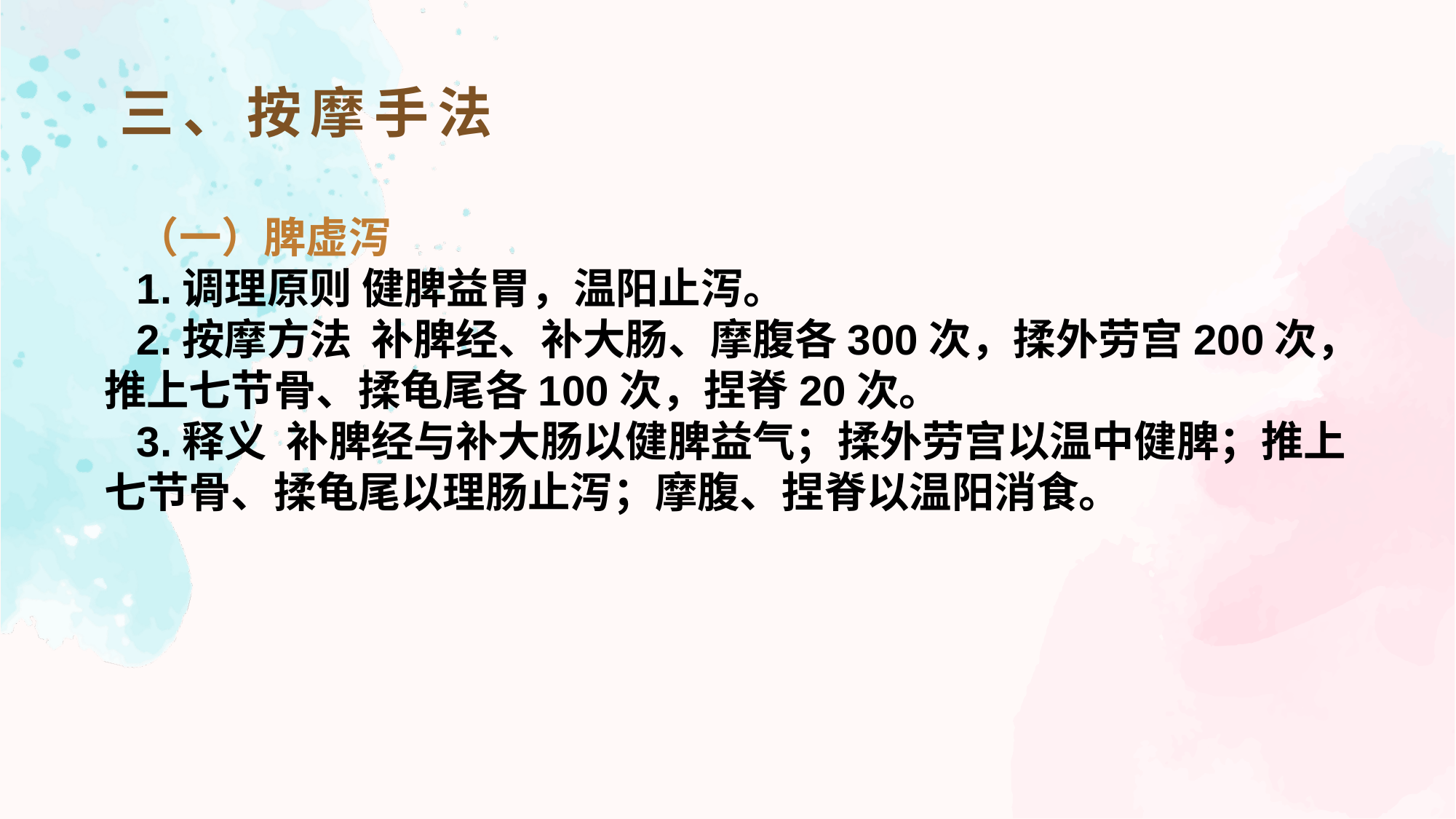

三、按摩手法
（一）脾虚泻
1.调理原则 健脾益胃，温阳止泻。
2.按摩方法  补脾经、补大肠、摩腹各300次，揉外劳宫200次，推上七节骨、揉龟尾各100次，捏脊20次。
3.释义  补脾经与补大肠以健脾益气；揉外劳宫以温中健脾；推上七节骨、揉龟尾以理肠止泻；摩腹、捏脊以温阳消食。